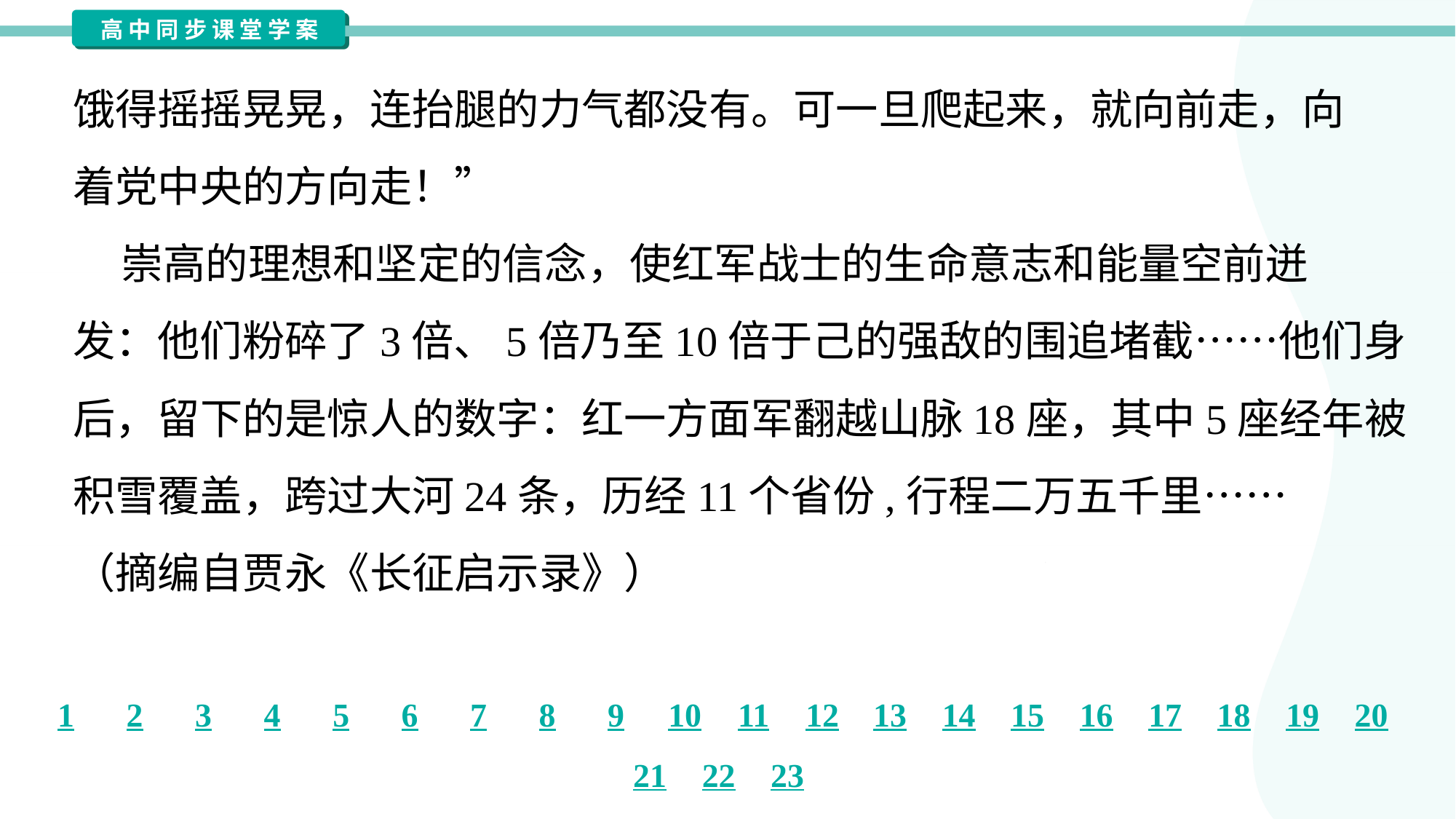

饿得摇摇晃晃，连抬腿的力气都没有。可一旦爬起来，就向前走，向
着党中央的方向走！”
    崇高的理想和坚定的信念，使红军战士的生命意志和能量空前迸
发：他们粉碎了3倍、5倍乃至10倍于己的强敌的围追堵截……他们身
后，留下的是惊人的数字：红一方面军翻越山脉18座，其中5座经年被
积雪覆盖，跨过大河24条，历经11个省份,行程二万五千里……
（摘编自贾永《长征启示录》）